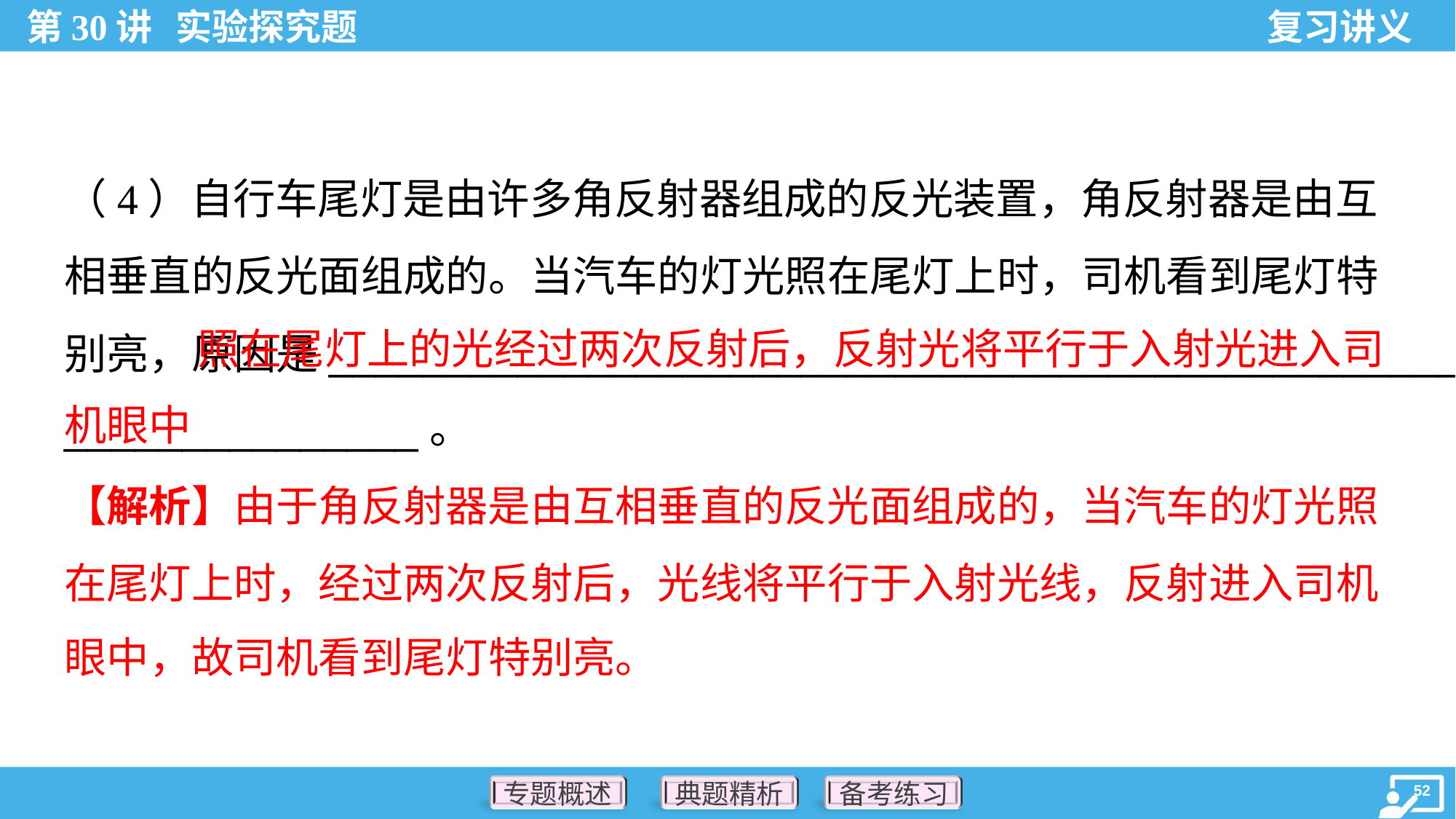

（4）自行车尾灯是由许多角反射器组成的反光装置，角反射器是由互
相垂直的反光面组成的。当汽车的灯光照在尾灯上时，司机看到尾灯特
别亮，原因是__________________________________________________
_______________。
             照在尾灯上的光经过两次反射后，反射光将平行于入射光进入司机眼中
【解析】由于角反射器是由互相垂直的反光面组成的，当汽车的灯光照
在尾灯上时，经过两次反射后，光线将平行于入射光线，反射进入司机
眼中，故司机看到尾灯特别亮。